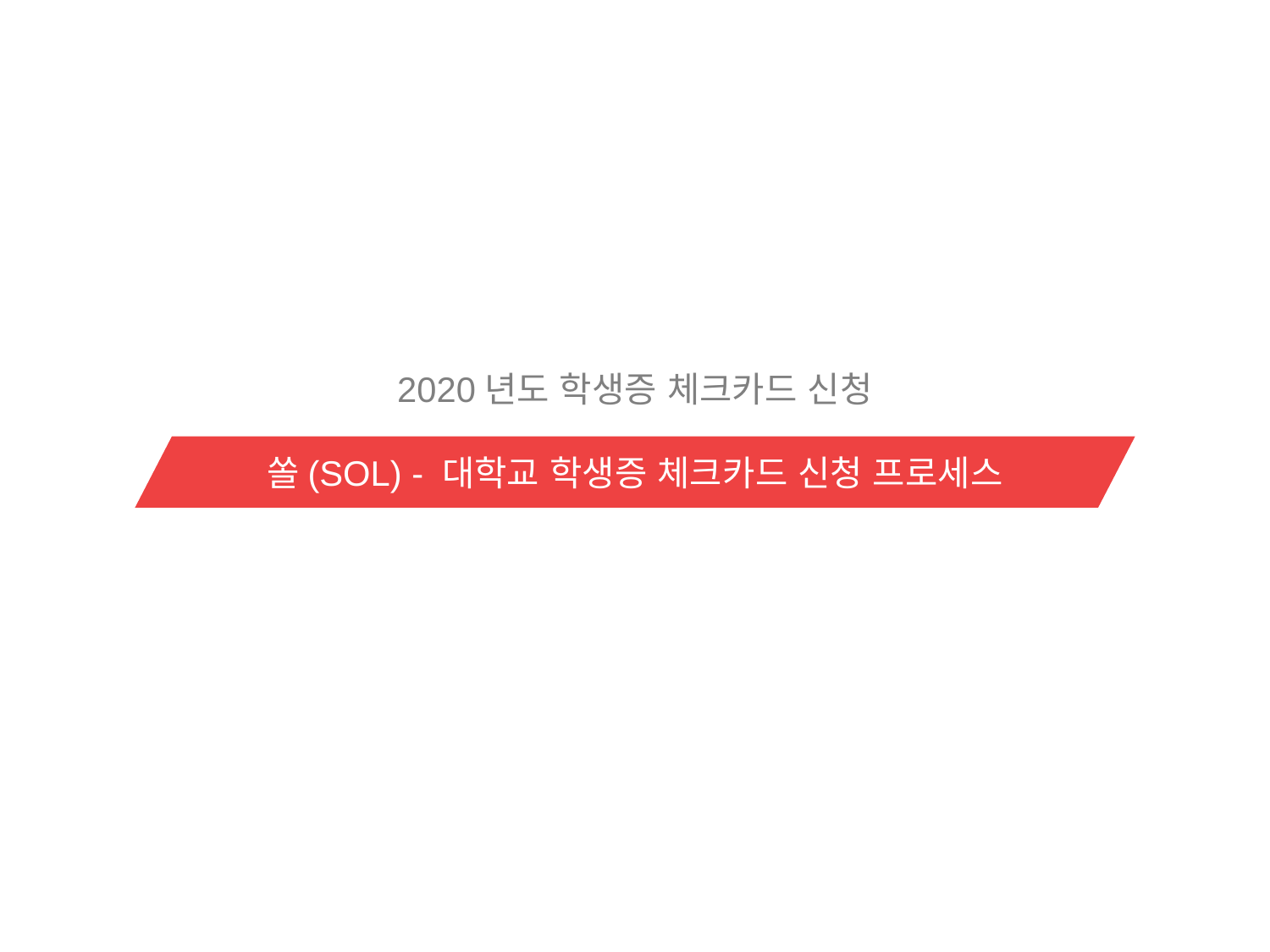

2020년도 학생증 체크카드 신청
쏠(SOL) - 대학교 학생증 체크카드 신청 프로세스